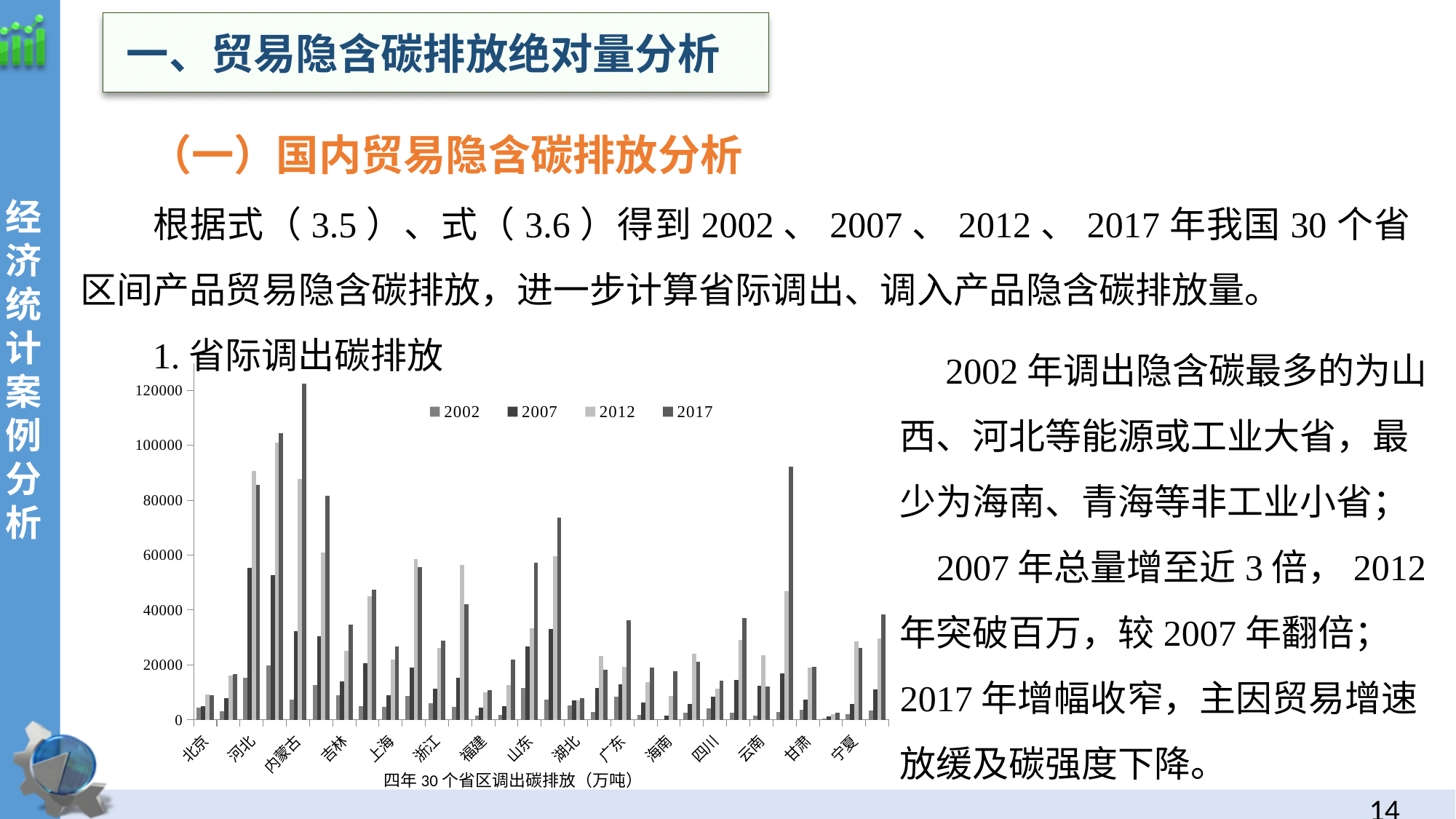

一、贸易隐含碳排放绝对量分析
   （一）国内贸易隐含碳排放分析
根据式（3.5）、式（3.6）得到2002、2007、2012、2017年我国30个省区间产品贸易隐含碳排放，进一步计算省际调出、调入产品隐含碳排放量。
1.省际调出碳排放

经
济统计案例分析

     2002年调出隐含碳最多的为山西、河北等能源或工业大省，最少为海南、青海等非工业小省；
    2007年总量增至近3倍，2012年突破百万，较2007年翻倍；2017年增幅收窄，主因贸易增速放缓及碳强度下降。

### Chart

| Category | 2002 | 2007 | 2012 | 2017 |
|---|---|---|---|---|
|  北京 | 4388.39299981118 | 4934.90888717892 | 9332.28638815663 | 8869.23768273183 |
|  天津 | 3040.84223535244 | 8024.38978412904 | 16151.7767839046 | 16684.4253807065 |
|  河北 | 15221.5064701557 | 55254.3989420254 | 90555.2177577747 | 85579.8908036441 |
|  山西 | 19917.451007837 | 52629.4673034327 | 100996.058139231 | 104303.08358398 |
|  内蒙古 | 7252.2257994267 | 32236.6234686201 | 87730.485462065 | 122384.775830777 |
|  辽宁 | 12714.030486176 | 30488.2454927791 | 60985.8974989104 | 81578.5980568977 |
|  吉林 | 9061.07890002365 | 14058.2015291186 | 25263.3537940977 | 34771.450183762 |
|  黑龙江 | 4899.5579725844 | 20586.64278352 | 45120.9587034553 | 47448.6331802591 |
|  上海 | 4734.86308522223 | 9050.44304220599 | 22044.3873628358 | 26797.7812214879 |
|  江苏 | 8653.31920061071 | 19167.0514423211 | 58613.5260201057 | 55682.38970593 |
|  浙江 | 6036.36933116736 | 11274.6921472606 | 26234.3352916109 | 28854.4717665227 |
|  安徽 | 4616.14979274077 | 15330.7390120579 | 56425.0479131802 | 42045.6168393428 |
|  福建 | 1640.87793595287 | 4472.97098208785 | 10031.272219426 | 10772.4475474511 |
|  江西 | 1907.67338428046 | 4915.10538955304 | 12733.7304555173 | 21952.7043922056 |
|  山东 | 11576.4551376743 | 26761.6085472164 | 33457.2884474104 | 57249.1741026646 |
|  河南 | 7323.72381237408 | 33180.0720233402 | 59753.405900711 | 73609.4827292806 |
|  湖北 | 5149.02516307451 | 7037.65069772512 | 7045.65650573219 | 7880.70306363372 |
|  湖南 | 2764.64198002413 | 11590.041858759 | 23417.2865534562 | 18150.945990737 |
|  广东 | 8340.81003924754 | 12827.2066412661 | 19284.390820586 | 36306.106982658 |
|  广西 | 1720.35481319235 | 6301.38749775684 | 13690.9995742714 | 19082.276735454 |
|  海南 | 223.968398513717 | 1541.91765733115 | 8753.2949814243 | 17671.182059781 |
|  重庆 | 2723.81931656824 | 5811.0936430356 | 24146.3818128594 | 21147.5105317964 |
|  四川 | 4126.04001774313 | 8463.08107392084 | 11291.9264367099 | 14284.5736447377 |
|  贵州 | 2522.33412999043 | 14411.2646533781 | 29018.5904472304 | 37068.9256157075 |
|  云南 | 1651.23852616993 | 12492.5355023105 | 23545.2280084335 | 12164.3861705381 |
|  陕西 | 2751.77385454141 | 17050.6256860311 | 46980.6557537227 | 92219.8443080412 |
|  甘肃 | 3628.1788522118 | 7465.92019934605 | 19104.5093283412 | 19272.7221428045 |
|  青海 | 408.070238919766 | 1310.47206075017 | 1947.71362540095 | 2616.76883996813 |
|  宁夏 | 2008.54605993575 | 5754.66427576097 | 28608.839786428 | 26075.3188432367 |
|  新疆 | 3447.32778451209 | 10963.8246027643 | 29641.7633596535 | 38477.7507142649 |
四年30个省区调出碳排放（万吨）
14